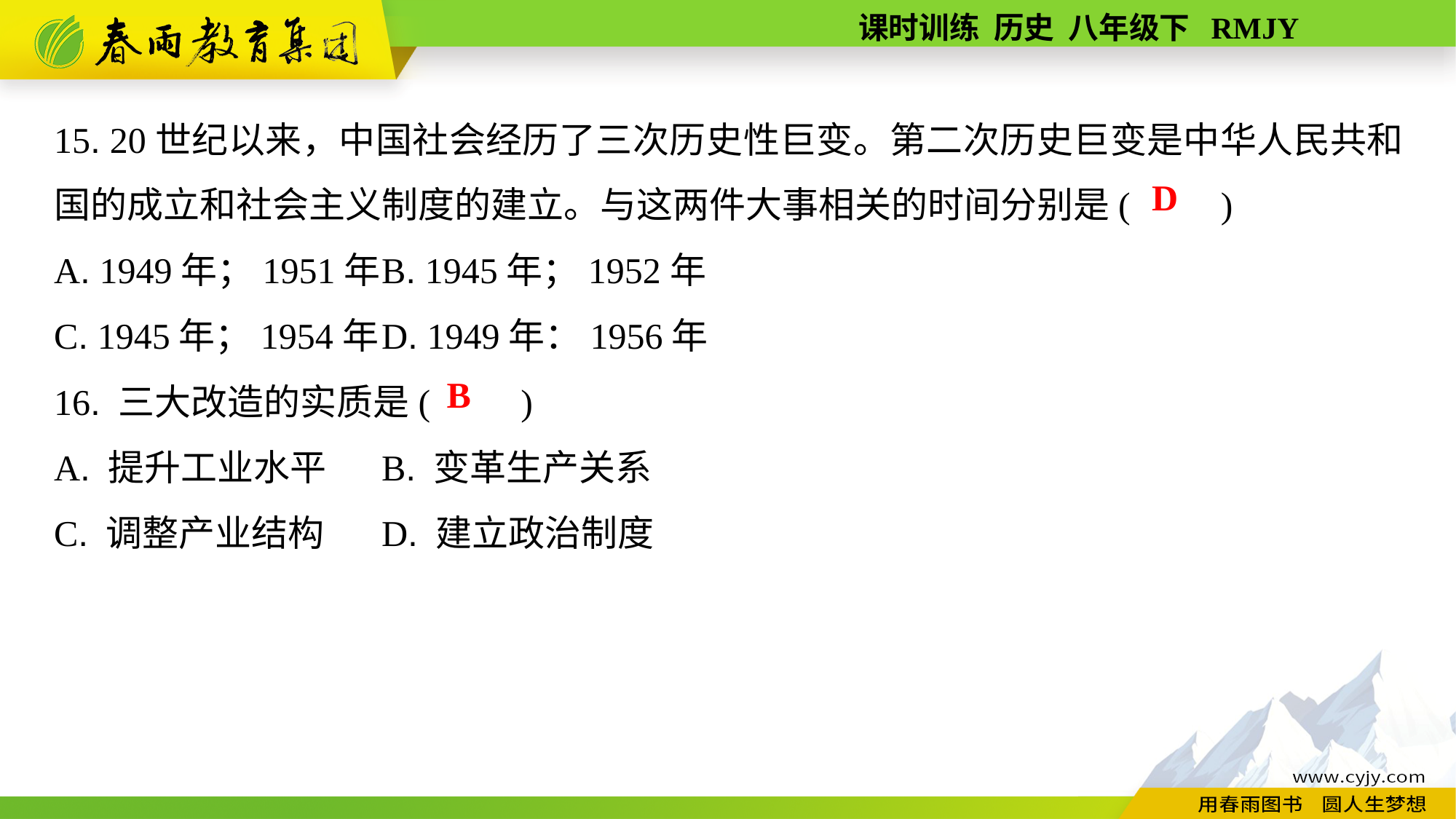

15. 20世纪以来，中国社会经历了三次历史性巨变。第二次历史巨变是中华人民共和国的成立和社会主义制度的建立。与这两件大事相关的时间分别是(　　)
A. 1949年；1951年	B. 1945年；1952年
C. 1945年；1954年	D. 1949年：1956年
16. 三大改造的实质是(　　)
A. 提升工业水平	B. 变革生产关系
C. 调整产业结构	D. 建立政治制度
D
B